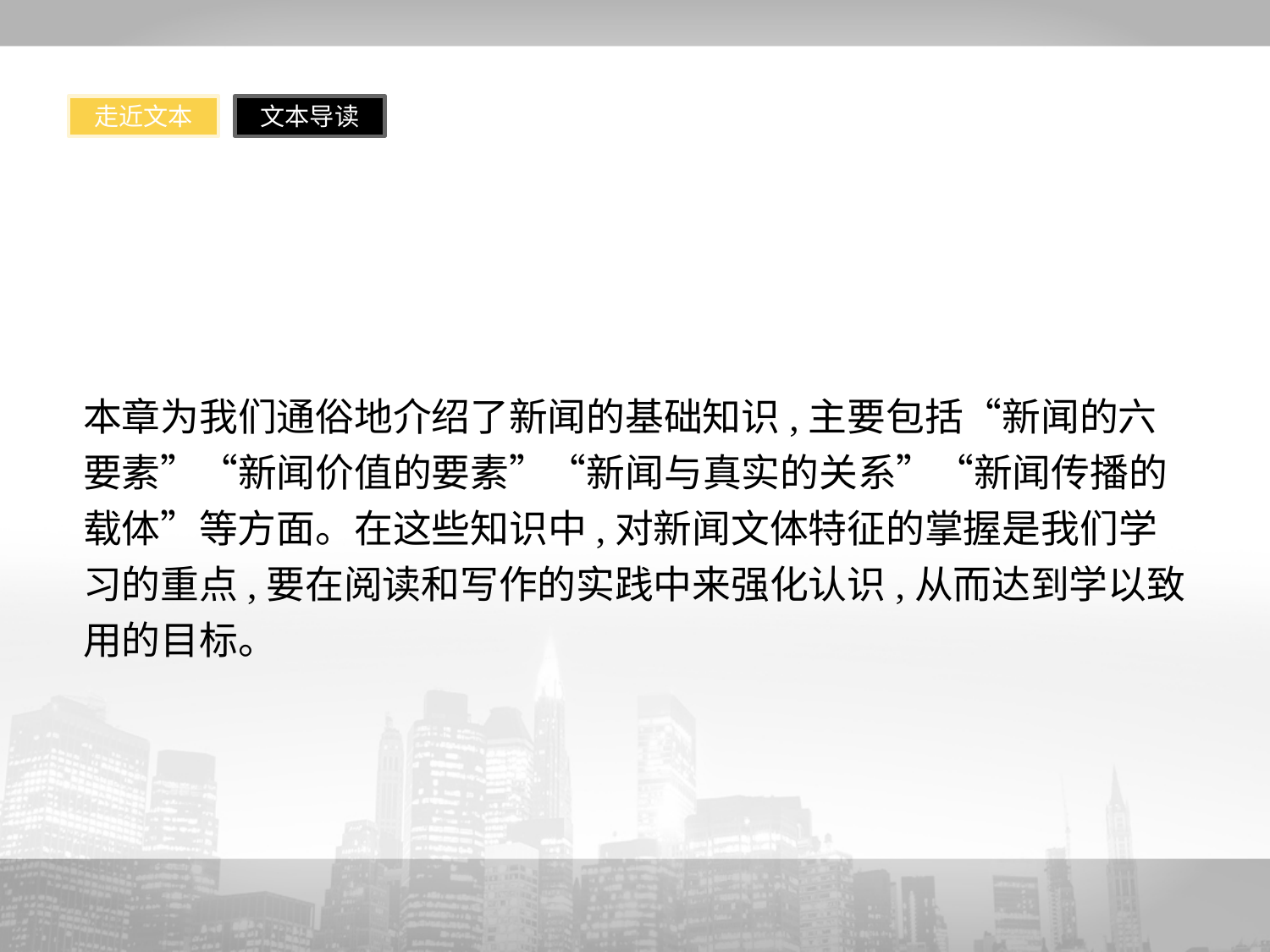

走近文本
文本导读
本章为我们通俗地介绍了新闻的基础知识,主要包括“新闻的六要素”“新闻价值的要素”“新闻与真实的关系”“新闻传播的载体”等方面。在这些知识中,对新闻文体特征的掌握是我们学习的重点,要在阅读和写作的实践中来强化认识,从而达到学以致用的目标。